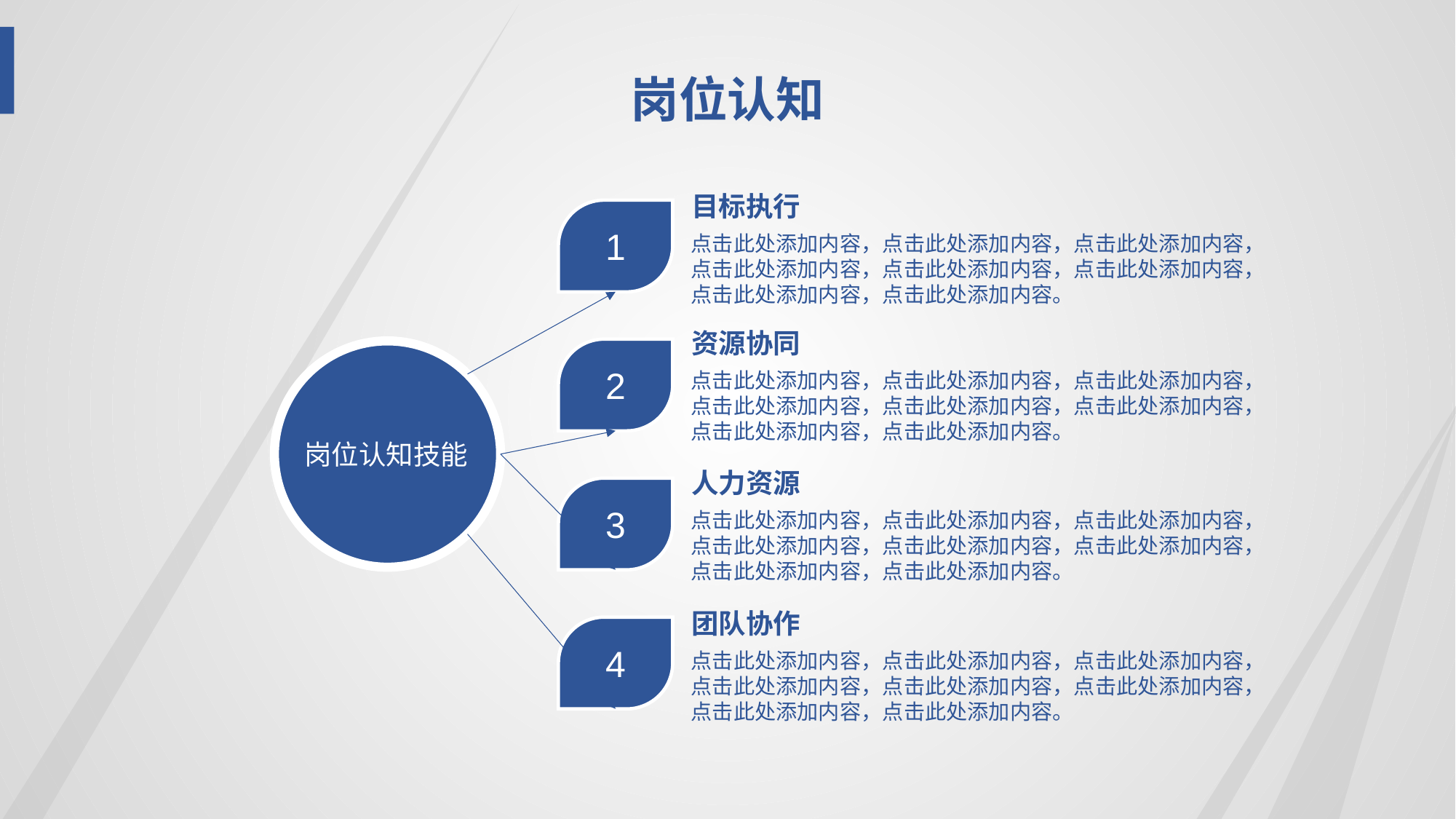

岗位认知
目标执行
1
点击此处添加内容，点击此处添加内容，点击此处添加内容，点击此处添加内容，点击此处添加内容，点击此处添加内容，点击此处添加内容，点击此处添加内容。
资源协同
2

点击此处添加内容，点击此处添加内容，点击此处添加内容，点击此处添加内容，点击此处添加内容，点击此处添加内容，点击此处添加内容，点击此处添加内容。
岗位认知技能
人力资源
3
点击此处添加内容，点击此处添加内容，点击此处添加内容，点击此处添加内容，点击此处添加内容，点击此处添加内容，点击此处添加内容，点击此处添加内容。
团队协作
4
点击此处添加内容，点击此处添加内容，点击此处添加内容，点击此处添加内容，点击此处添加内容，点击此处添加内容，点击此处添加内容，点击此处添加内容。
.